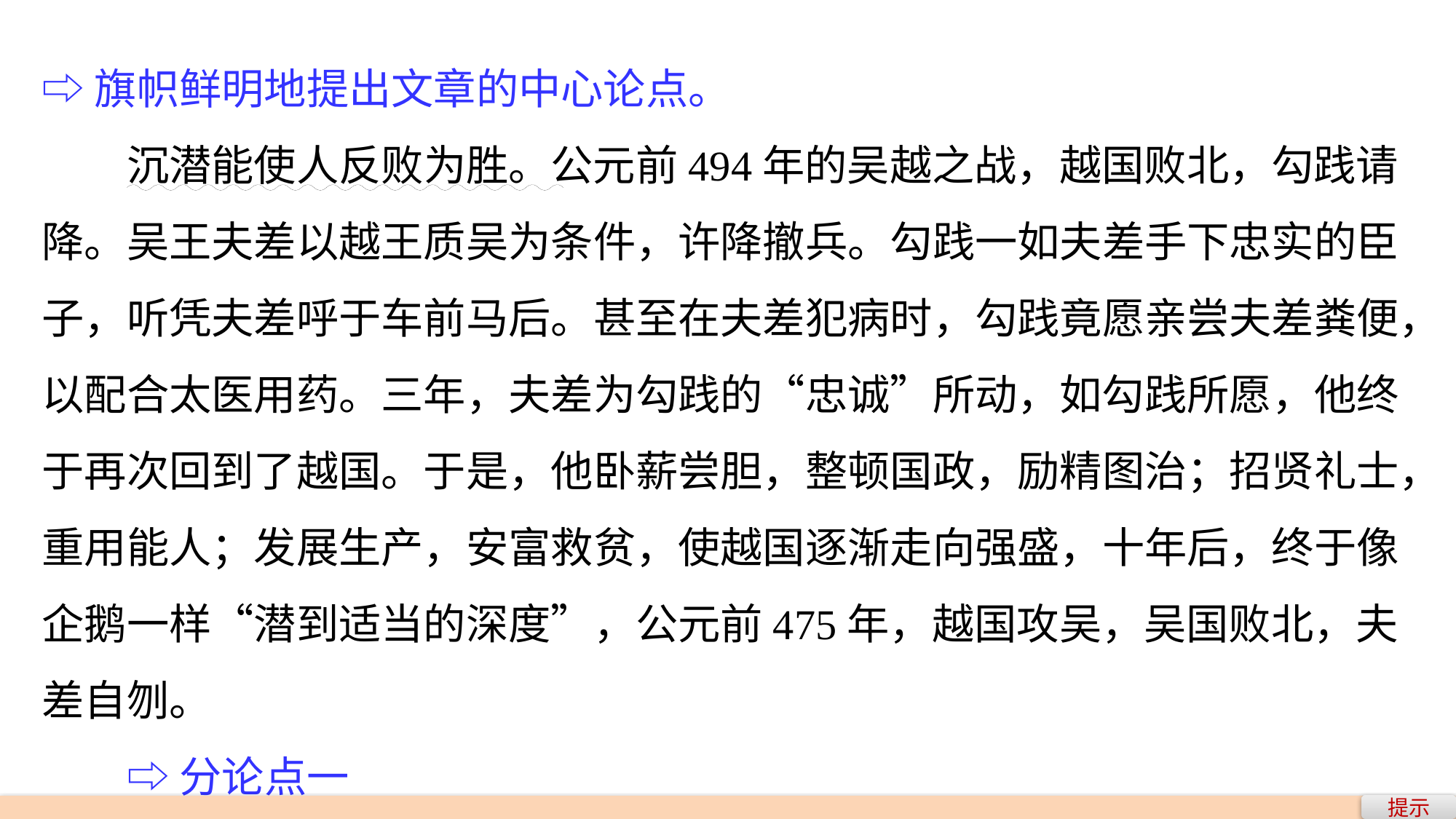

⇨旗帜鲜明地提出文章的中心论点。
沉潜能使人反败为胜。公元前494年的吴越之战，越国败北，勾践请降。吴王夫差以越王质吴为条件，许降撤兵。勾践一如夫差手下忠实的臣子，听凭夫差呼于车前马后。甚至在夫差犯病时，勾践竟愿亲尝夫差粪便，以配合太医用药。三年，夫差为勾践的“忠诚”所动，如勾践所愿，他终于再次回到了越国。于是，他卧薪尝胆，整顿国政，励精图治；招贤礼士，重用能人；发展生产，安富救贫，使越国逐渐走向强盛，十年后，终于像企鹅一样“潜到适当的深度”，公元前475年，越国攻吴，吴国败北，夫差自刎。
⇨分论点一
提示